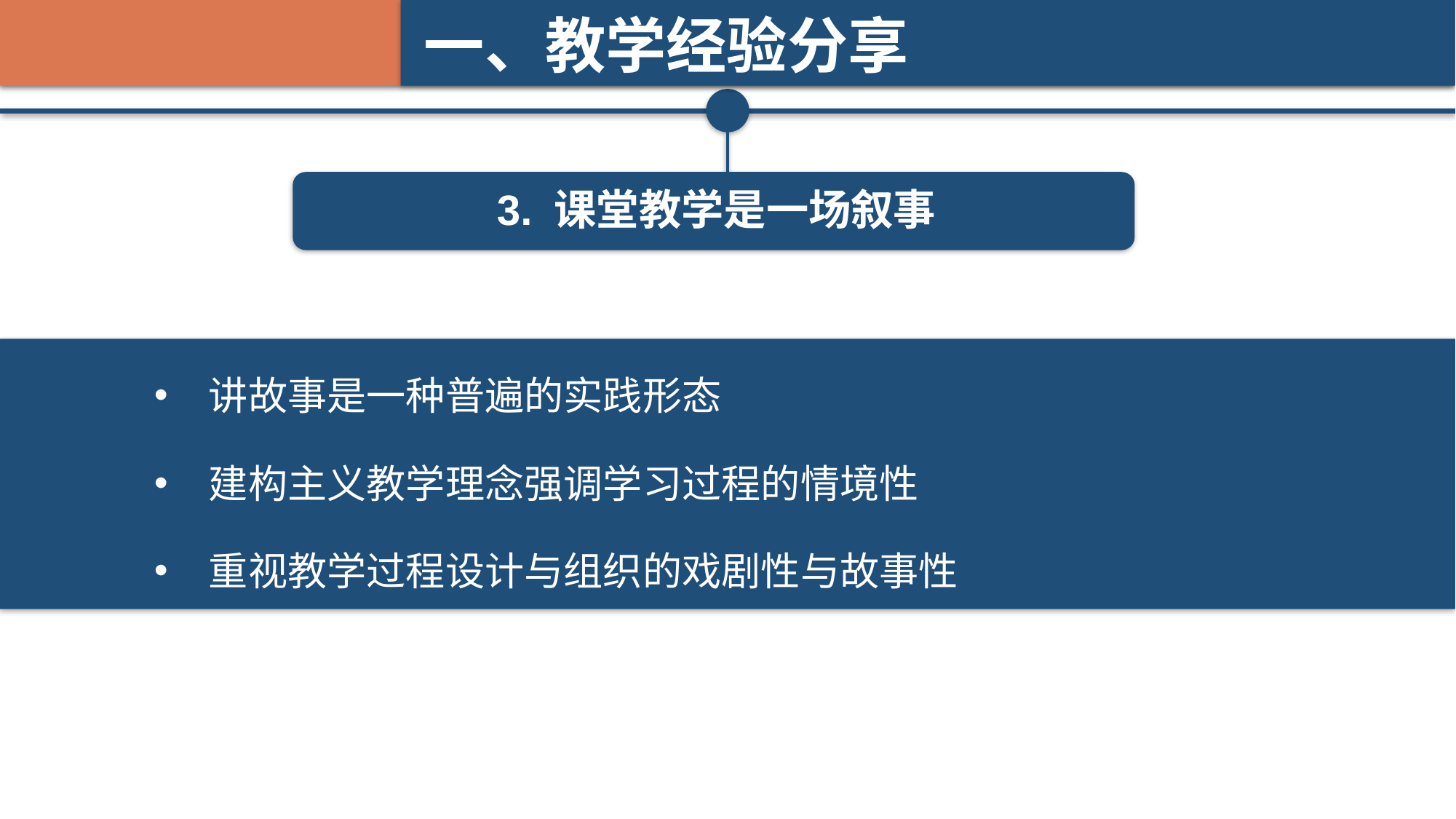

一、教学经验分享

3. 课堂教学是一场叙事

讲故事是一种普遍的实践形态
建构主义教学理念强调学习过程的情境性
重视教学过程设计与组织的戏剧性与故事性
新闻逻辑